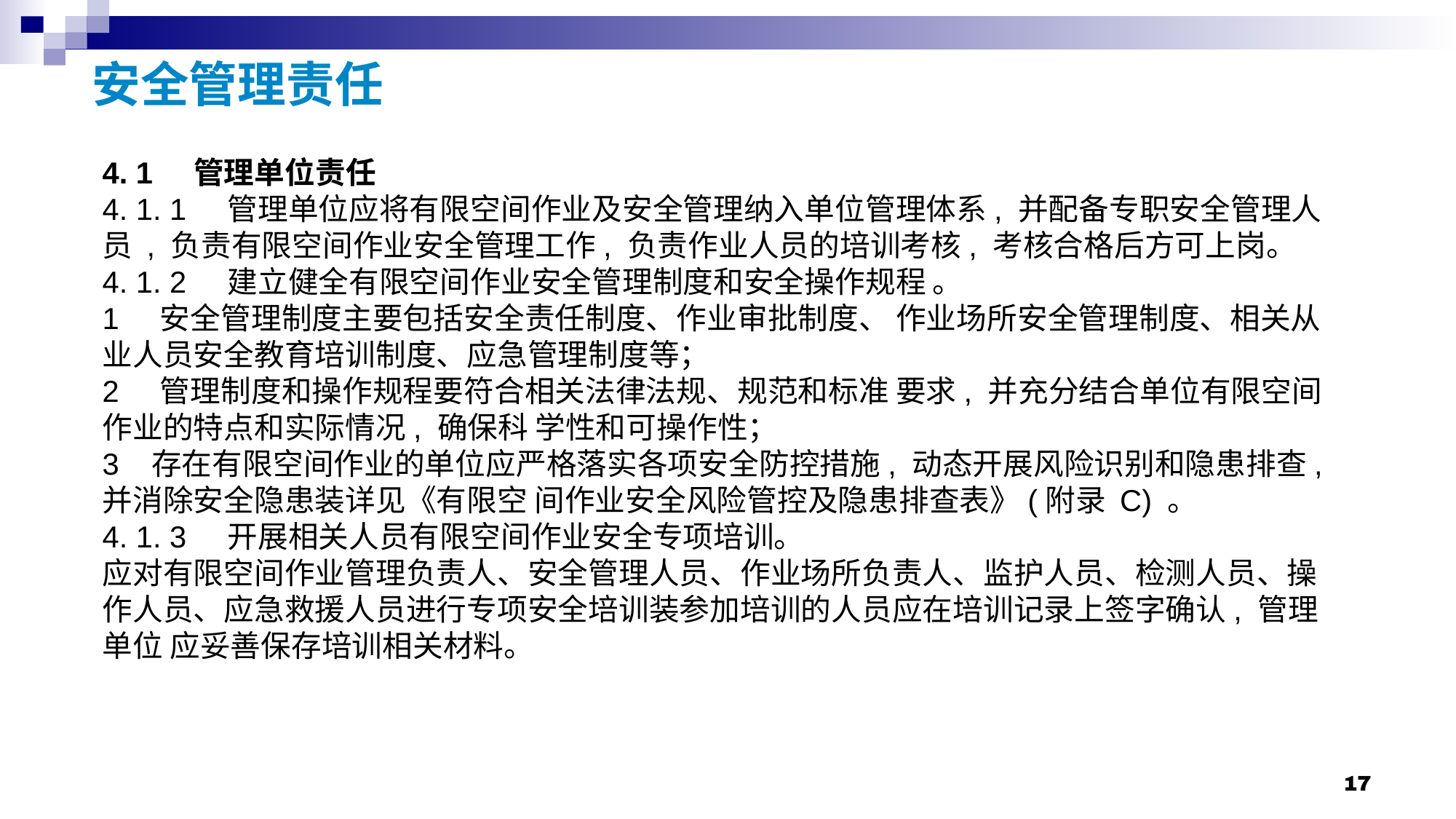

# 安全管理责任
4. 1    管理单位责任
4. 1. 1    管理单位应将有限空间作业及安全管理纳入单位管理体系, 并配备专职安全管理人员 , 负责有限空间作业安全管理工作, 负责作业人员的培训考核, 考核合格后方可上岗。
4. 1. 2    建立健全有限空间作业安全管理制度和安全操作规程 。
1    安全管理制度主要包括安全责任制度、作业审批制度、 作业场所安全管理制度、相关从业人员安全教育培训制度、应急管理制度等；
2    管理制度和操作规程要符合相关法律法规、规范和标准 要求, 并充分结合单位有限空间作业的特点和实际情况, 确保科 学性和可操作性；
3   存在有限空间作业的单位应严格落实各项安全防控措施, 动态开展风险识别和隐患排查, 并消除安全隐患装详见《有限空 间作业安全风险管控及隐患排查表》(附录 C) 。
4. 1. 3    开展相关人员有限空间作业安全专项培训。
应对有限空间作业管理负责人、安全管理人员、作业场所负责人、监护人员、检测人员、操作人员、应急救援人员进行专项安全培训装参加培训的人员应在培训记录上签字确认, 管理单位 应妥善保存培训相关材料。

17